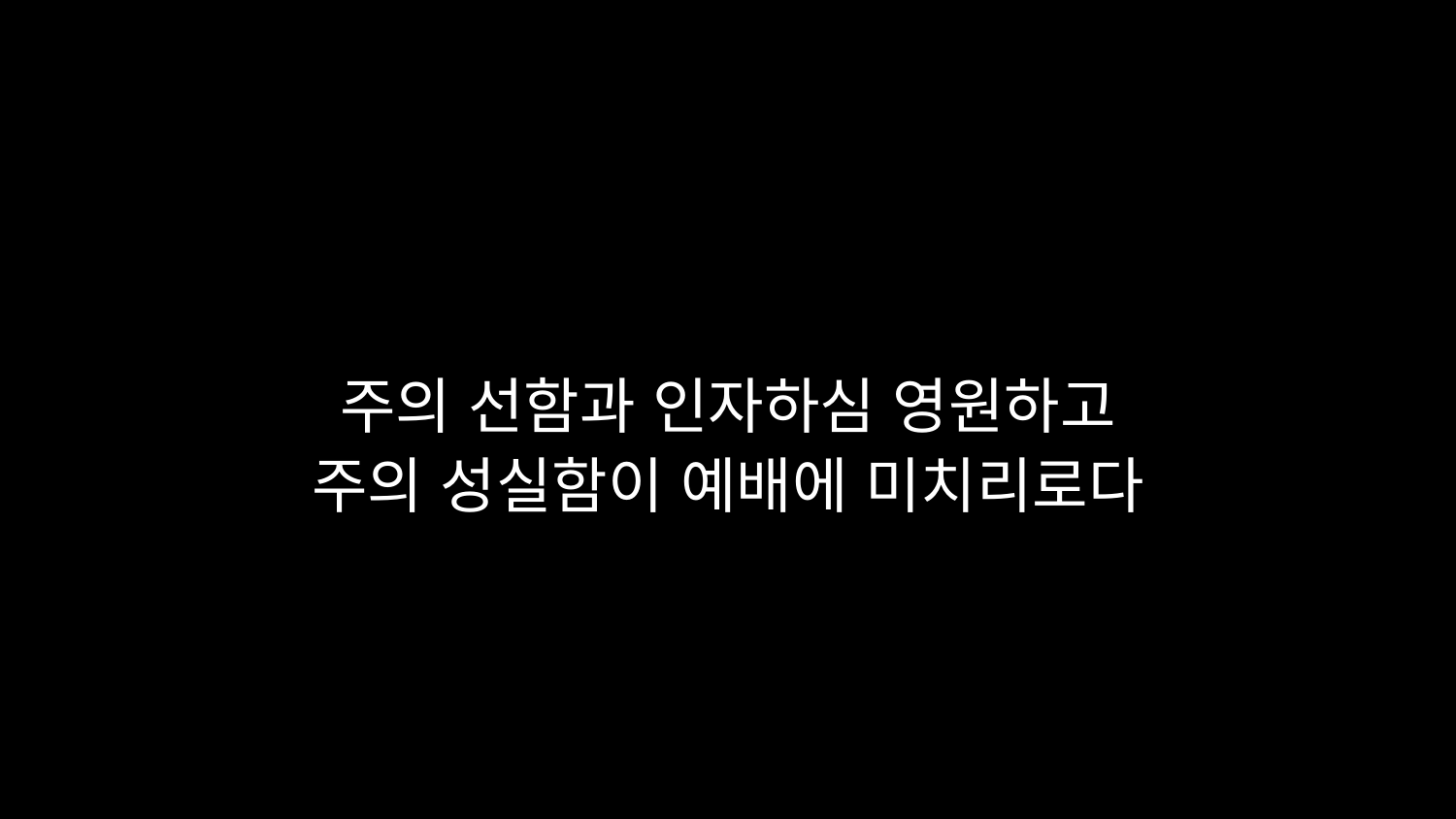

# 주의 선함과 인자하심 영원하고 주의 성실함이 예배에 미치리로다